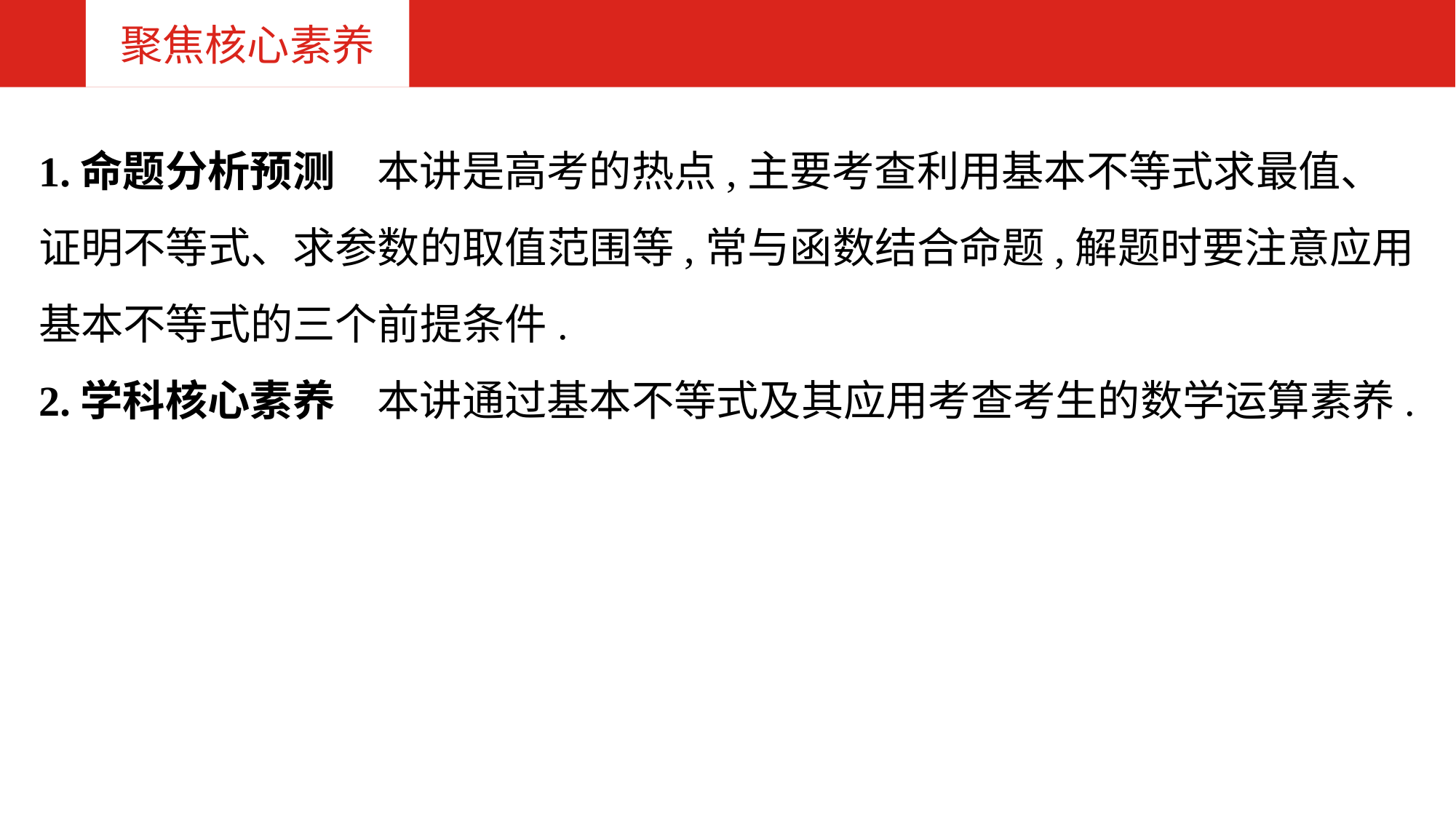

聚焦核心素养
1.命题分析预测　本讲是高考的热点,主要考查利用基本不等式求最值、证明不等式、求参数的取值范围等,常与函数结合命题,解题时要注意应用基本不等式的三个前提条件.
2.学科核心素养　本讲通过基本不等式及其应用考查考生的数学运算素养.